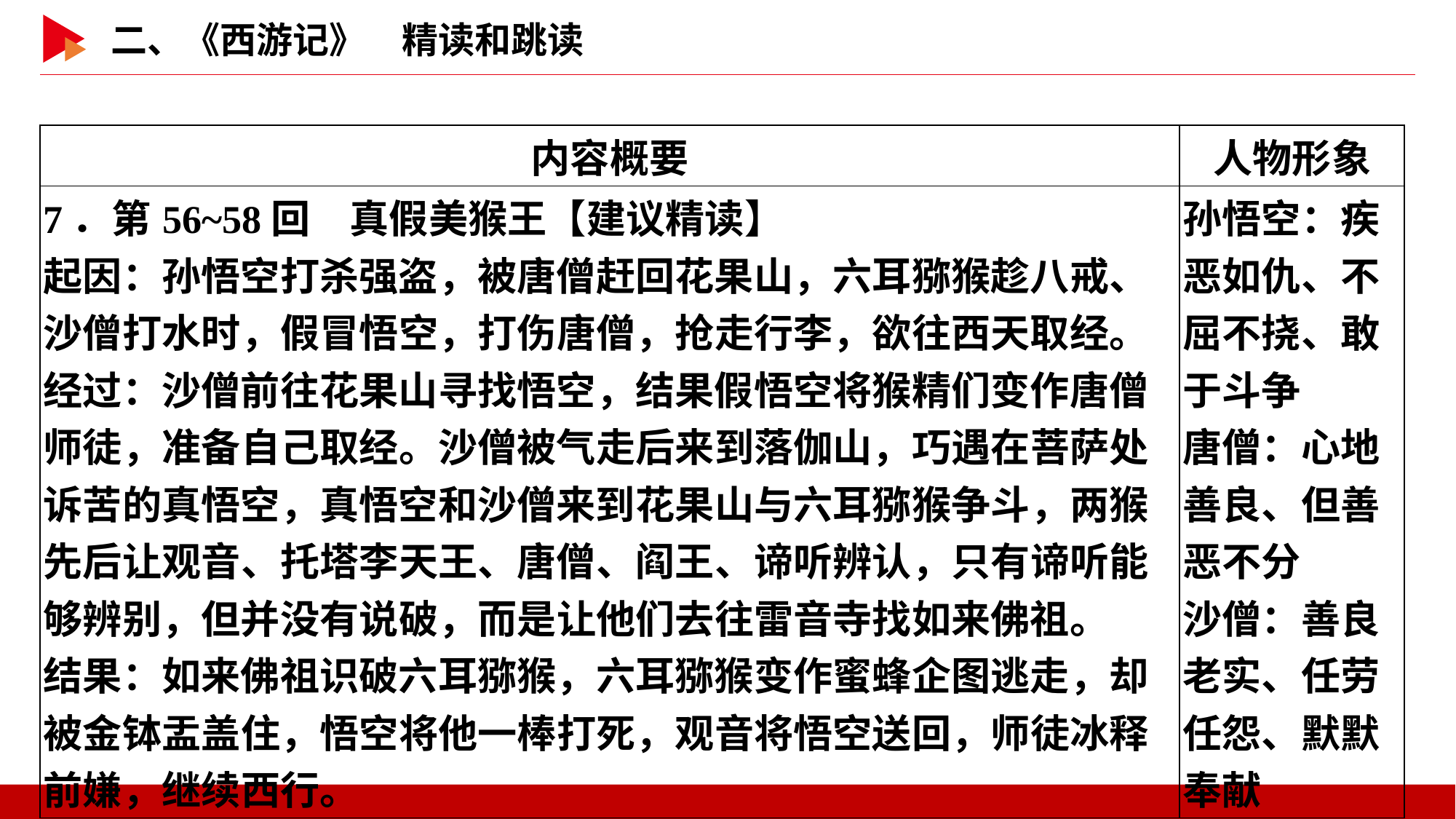

| 内容概要 | 人物形象 |
| --- | --- |
| 7．第56~58回　真假美猴王【建议精读】 起因：孙悟空打杀强盗，被唐僧赶回花果山，六耳猕猴趁八戒、沙僧打水时，假冒悟空，打伤唐僧，抢走行李，欲往西天取经。 经过：沙僧前往花果山寻找悟空，结果假悟空将猴精们变作唐僧师徒，准备自己取经。沙僧被气走后来到落伽山，巧遇在菩萨处诉苦的真悟空，真悟空和沙僧来到花果山与六耳猕猴争斗，两猴先后让观音、托塔李天王、唐僧、阎王、谛听辨认，只有谛听能够辨别，但并没有说破，而是让他们去往雷音寺找如来佛祖。 结果：如来佛祖识破六耳猕猴，六耳猕猴变作蜜蜂企图逃走，却被金钵盂盖住，悟空将他一棒打死，观音将悟空送回，师徒冰释前嫌，继续西行。 | 孙悟空：疾恶如仇、不屈不挠、敢于斗争 唐僧：心地善良、但善恶不分 沙僧：善良老实、任劳任怨、默默奉献 |